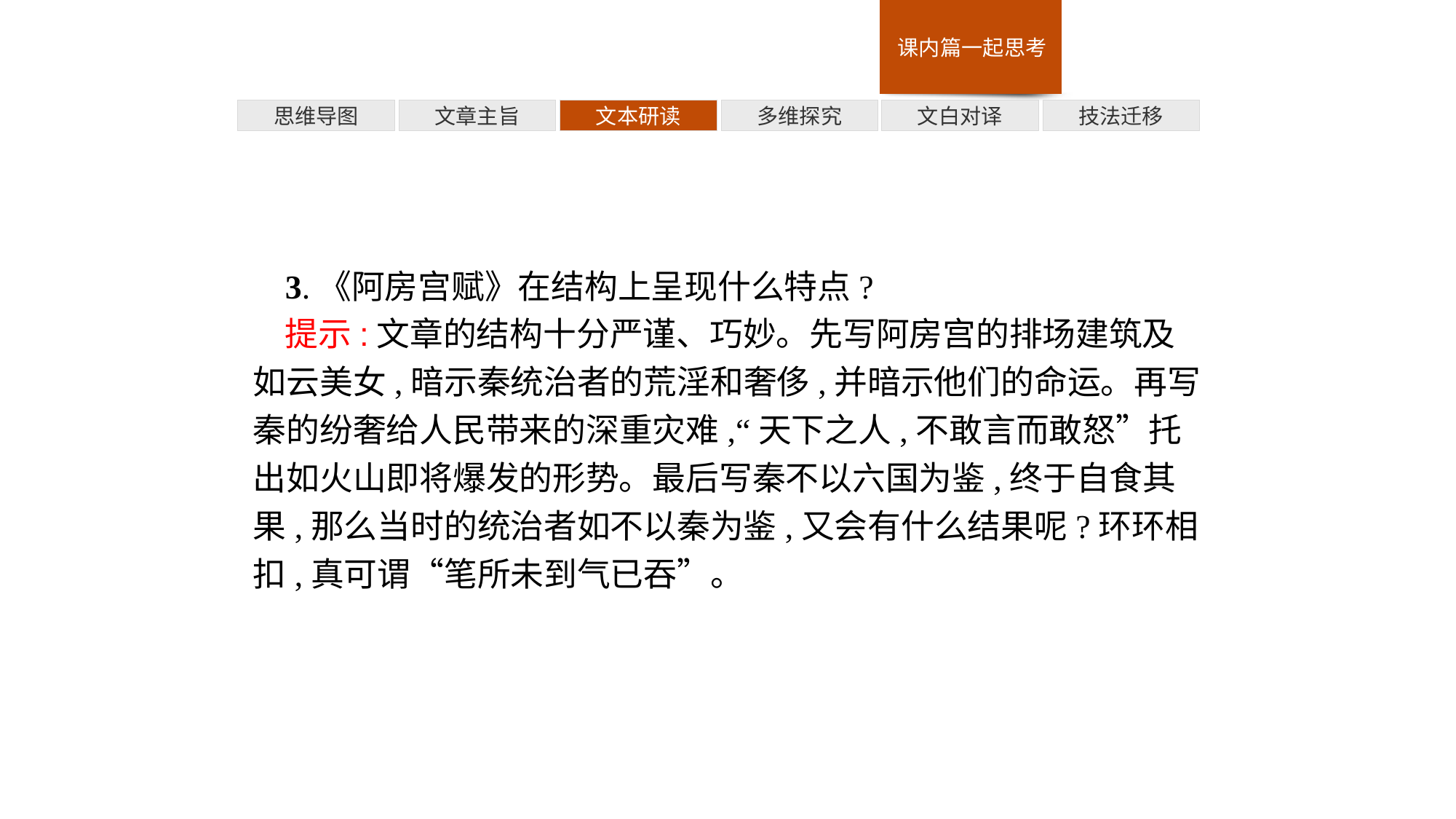

多维探究
技法迁移
思维导图
文章主旨
文本研读
文白对译
3.《阿房宫赋》在结构上呈现什么特点?
提示:文章的结构十分严谨、巧妙。先写阿房宫的排场建筑及如云美女,暗示秦统治者的荒淫和奢侈,并暗示他们的命运。再写秦的纷奢给人民带来的深重灾难,“天下之人,不敢言而敢怒”托出如火山即将爆发的形势。最后写秦不以六国为鉴,终于自食其果,那么当时的统治者如不以秦为鉴,又会有什么结果呢?环环相扣,真可谓“笔所未到气已吞”。